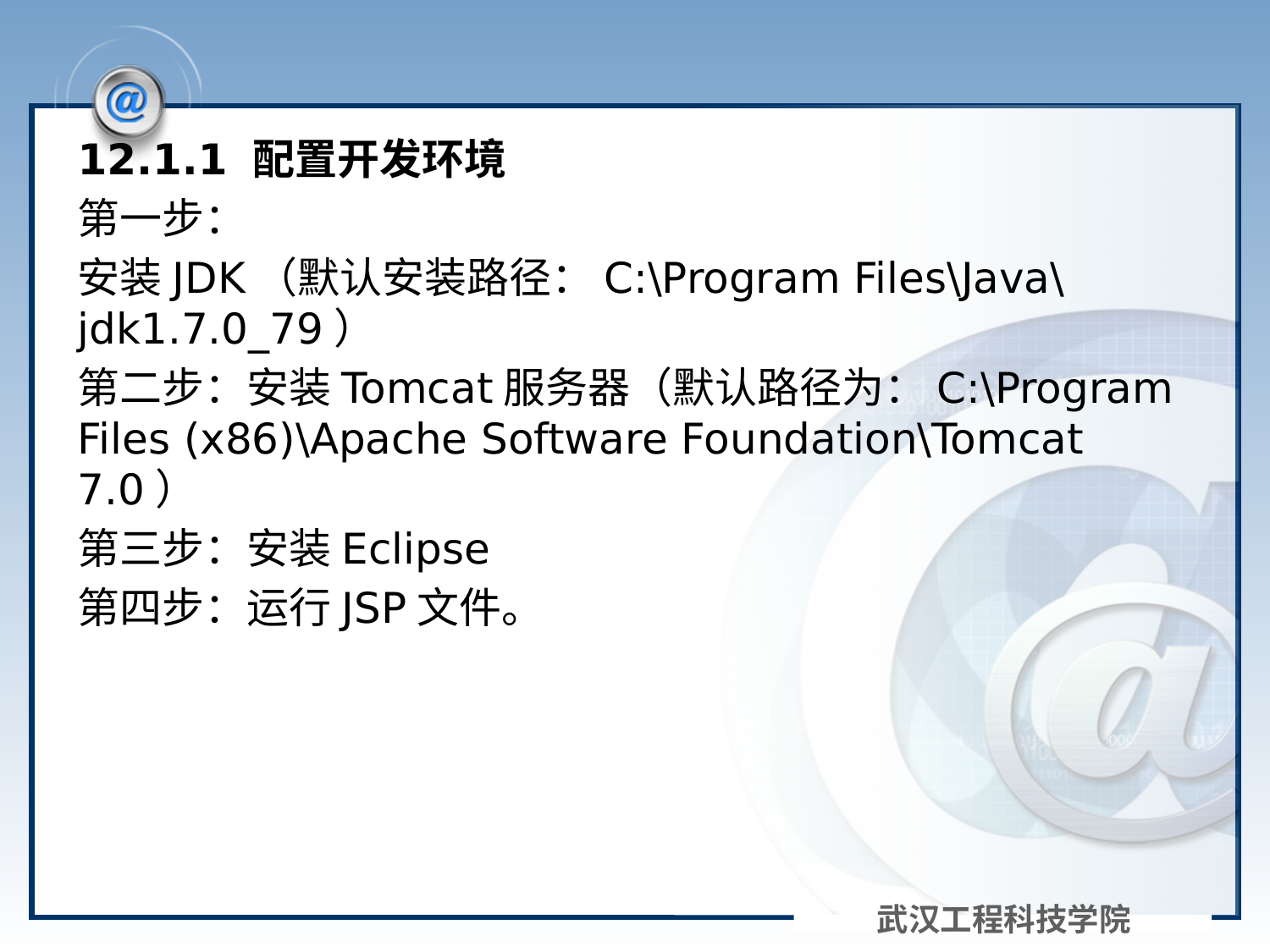

#
12.1.1 配置开发环境
第一步：
安装JDK（默认安装路径：C:\Program Files\Java\jdk1.7.0_79）
第二步：安装Tomcat服务器（默认路径为：C:\Program Files (x86)\Apache Software Foundation\Tomcat 7.0）
第三步：安装Eclipse
第四步：运行JSP文件。

武汉工程科技学院